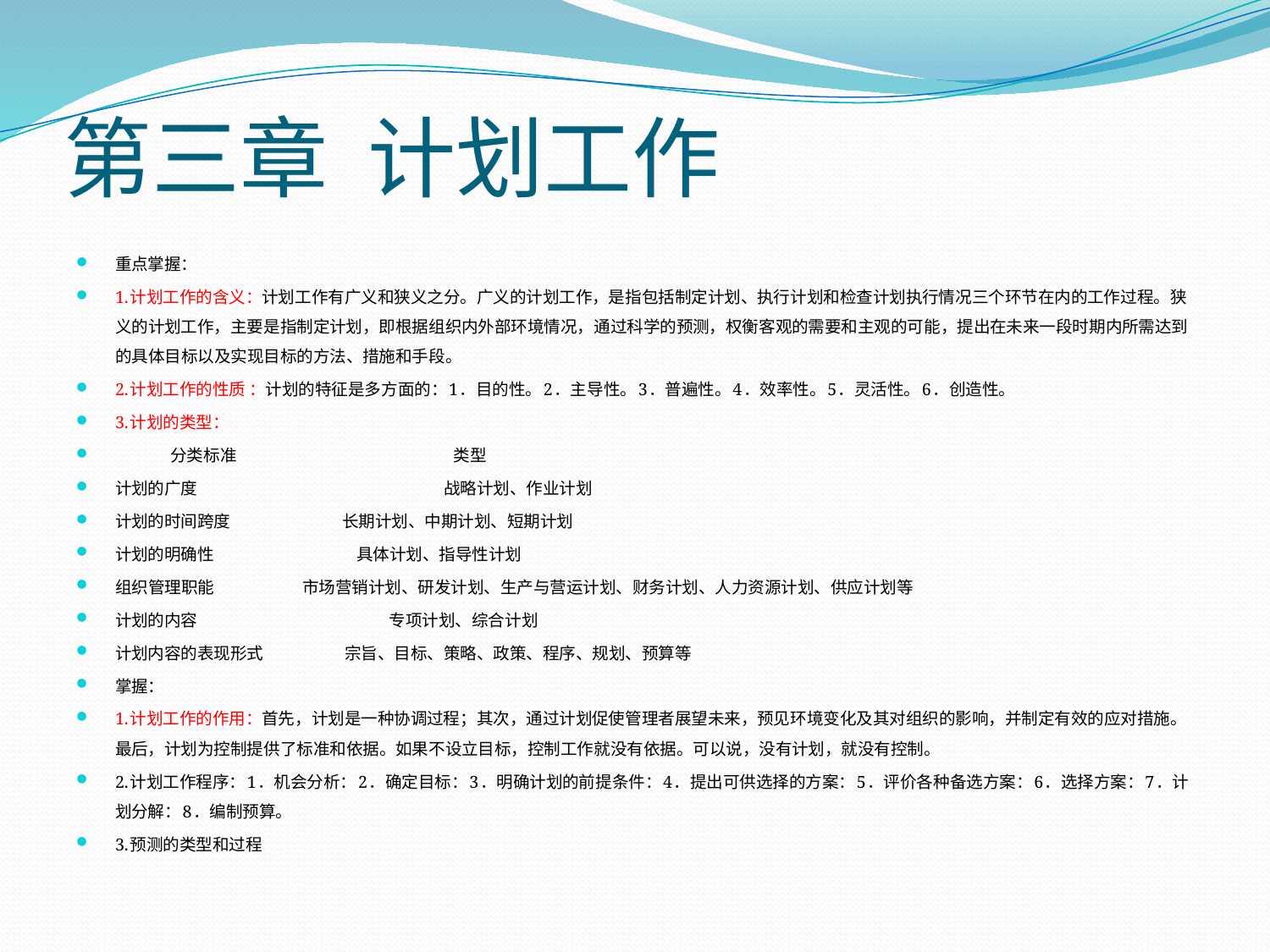

# 第三章  计划工作
重点掌握：
1.计划工作的含义：计划工作有广义和狭义之分。广义的计划工作，是指包括制定计划、执行计划和检查计划执行情况三个环节在内的工作过程。狭义的计划工作，主要是指制定计划，即根据组织内外部环境情况，通过科学的预测，权衡客观的需要和主观的可能，提出在未来一段时期内所需达到的具体目标以及实现目标的方法、措施和手段。
2.计划工作的性质 ：计划的特征是多方面的：1．目的性。2．主导性。3．普遍性。4．效率性。5．灵活性。6．创造性。
3.计划的类型：
               分类标准	                                                        类型
计划的广度	                                                                  战略计划、作业计划
计划的时间跨度	                         长期计划、中期计划、短期计划
计划的明确性	                             具体计划、指导性计划
组织管理职能	              市场营销计划、研发计划、生产与营运计划、财务计划、人力资源计划、供应计划等
计划的内容                                                   	专项计划、综合计划
计划内容的表现形式	             宗旨、目标、策略、政策、程序、规划、预算等
掌握：
1.计划工作的作用：首先，计划是一种协调过程；其次，通过计划促使管理者展望未来，预见环境变化及其对组织的影响，并制定有效的应对措施。最后，计划为控制提供了标准和依据。如果不设立目标，控制工作就没有依据。可以说，没有计划，就没有控制。
2.计划工作程序：1．机会分析：2．确定目标：3．明确计划的前提条件：4．提出可供选择的方案：5．评价各种备选方案：6．选择方案：7．计划分解：8．编制预算。
3.预测的类型和过程